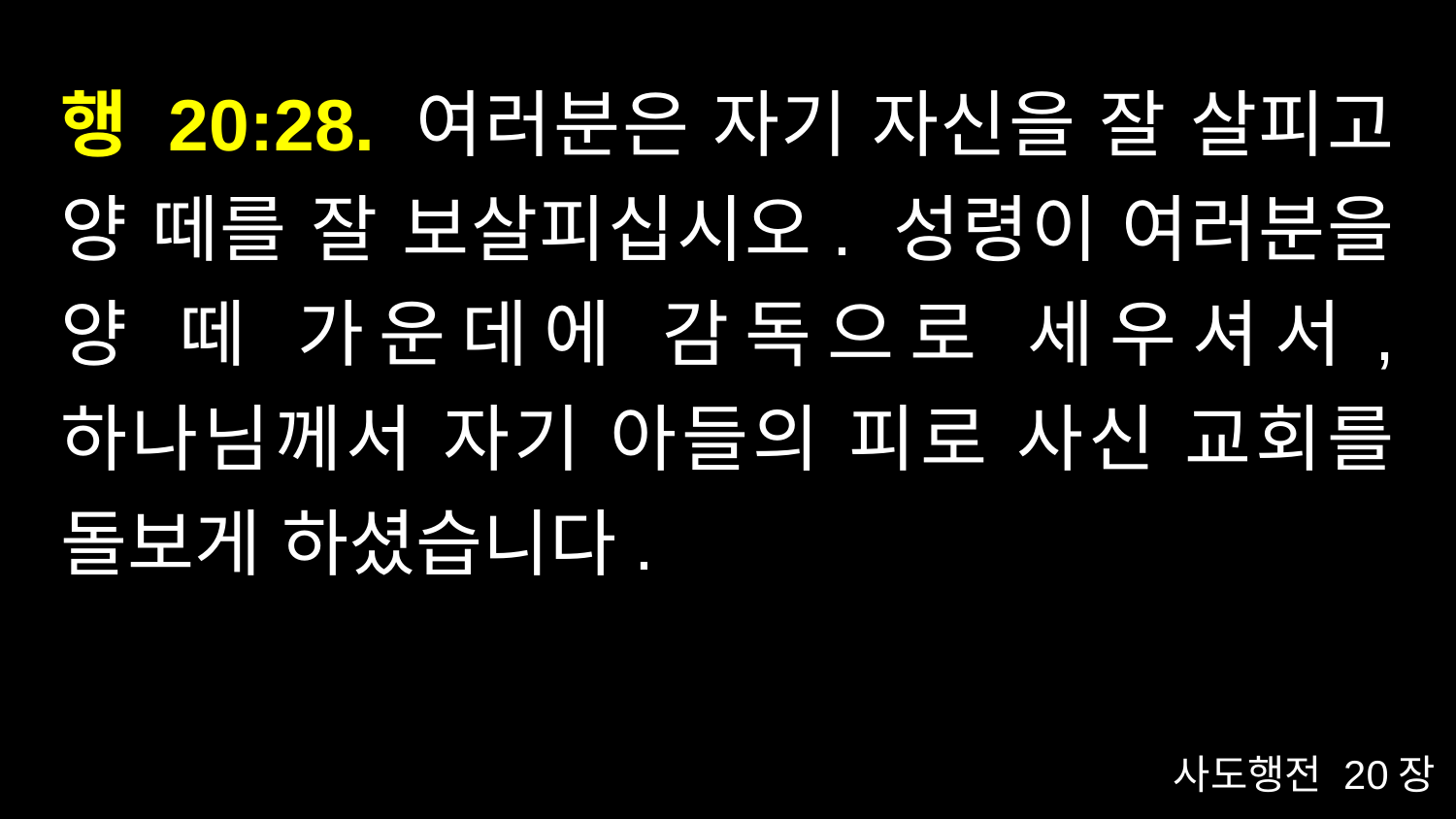

# 행 20:28. 여러분은 자기 자신을 잘 살피고 양 떼를 잘 보살피십시오. 성령이 여러분을 양 떼 가운데에 감독으로 세우셔서, 하나님께서 자기 아들의 피로 사신 교회를 돌보게 하셨습니다.
사도행전 20장